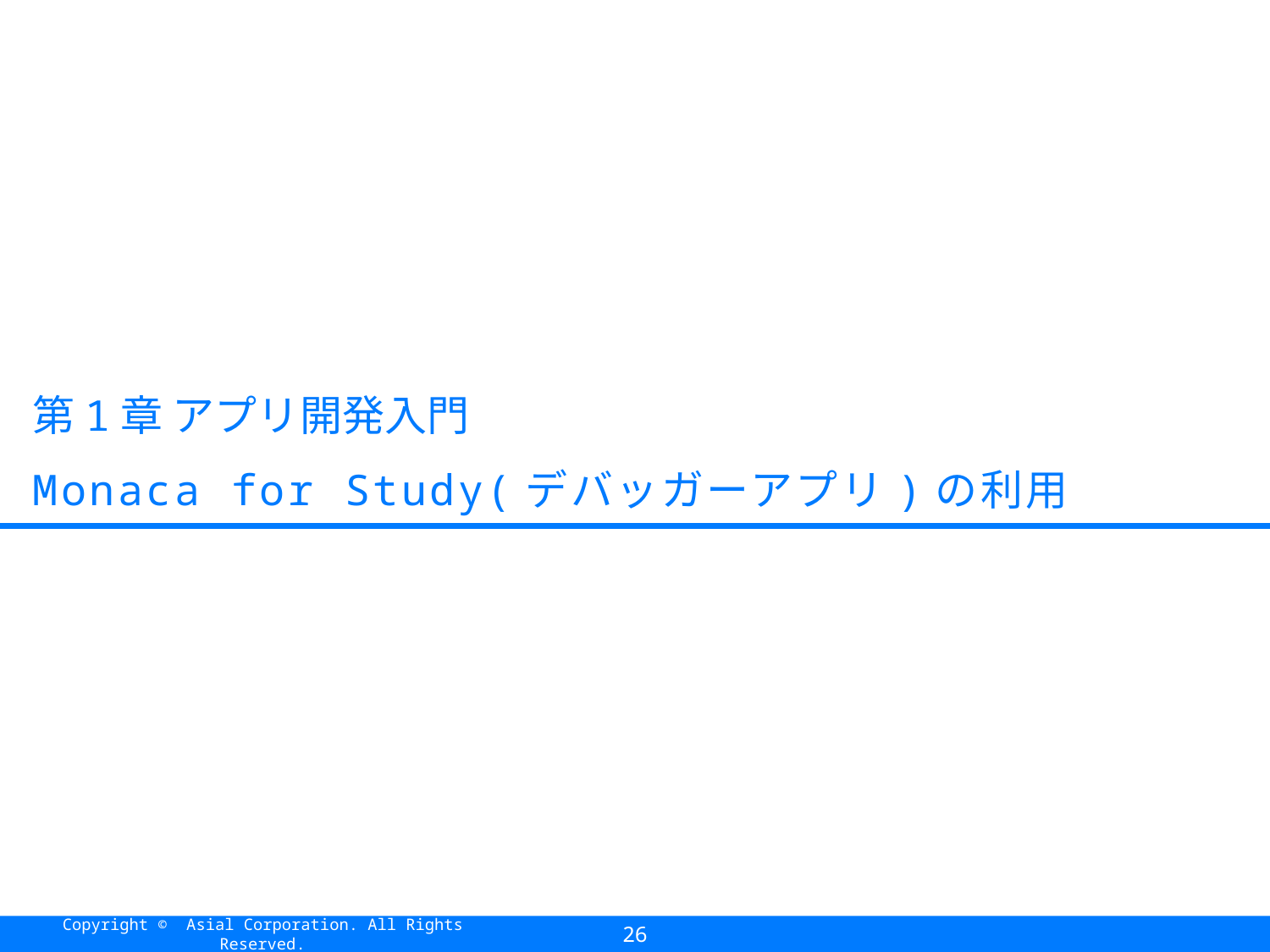

第1章 アプリ開発入門
# Monaca for Study(デバッガーアプリ)の利用
26